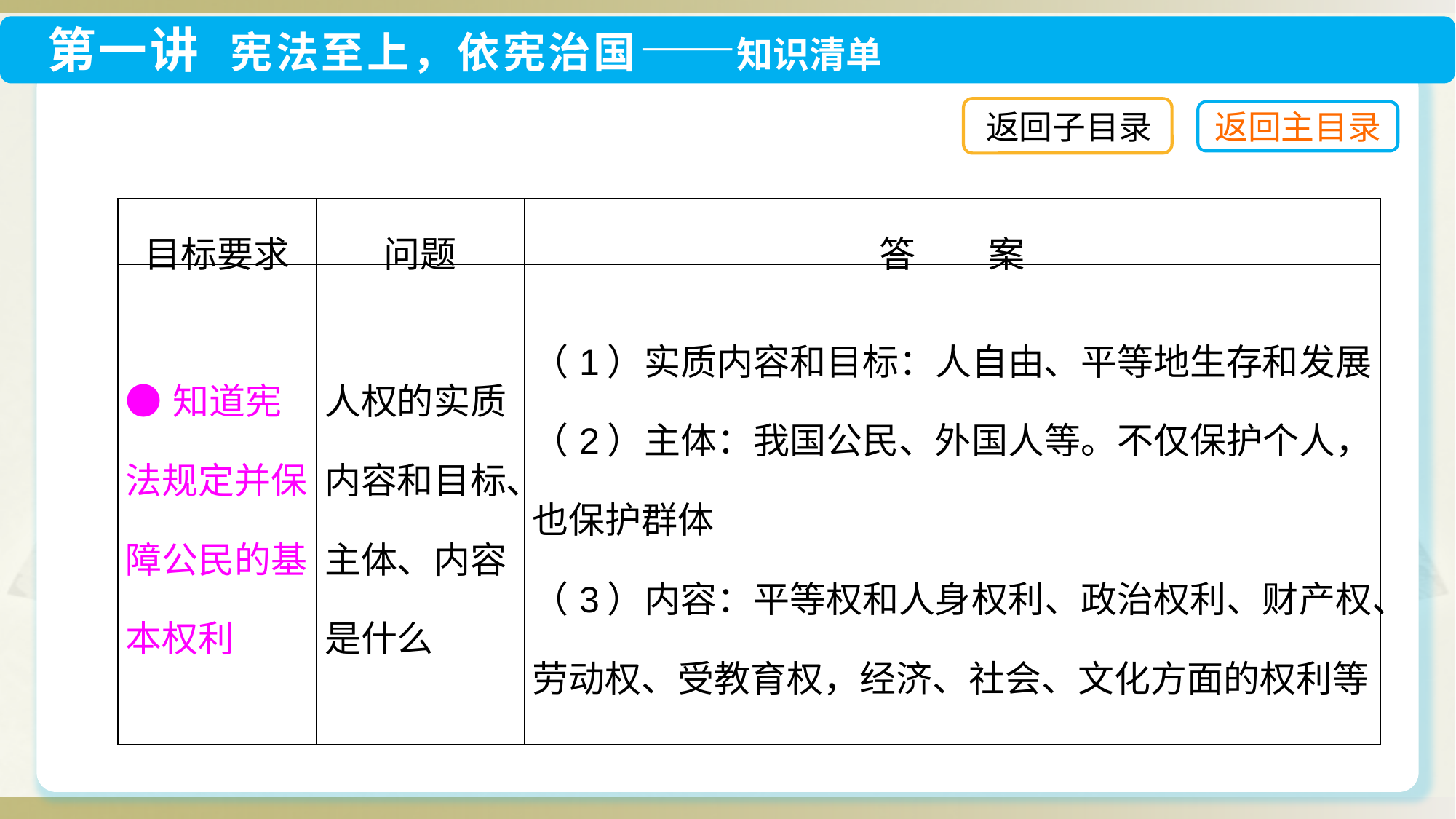

返回子目录
| 目标要求 | 问题 | 答　　案 |
| --- | --- | --- |
| ●知道宪法规定并保障公民的基本权利 | 人权的实质内容和目标、主体、内容是什么 | （1）实质内容和目标：人自由、平等地生存和发展 （2）主体：我国公民、外国人等。不仅保护个人，也保护群体 （3）内容：平等权和人身权利、政治权利、财产权、劳动权、受教育权，经济、社会、文化方面的权利等 |